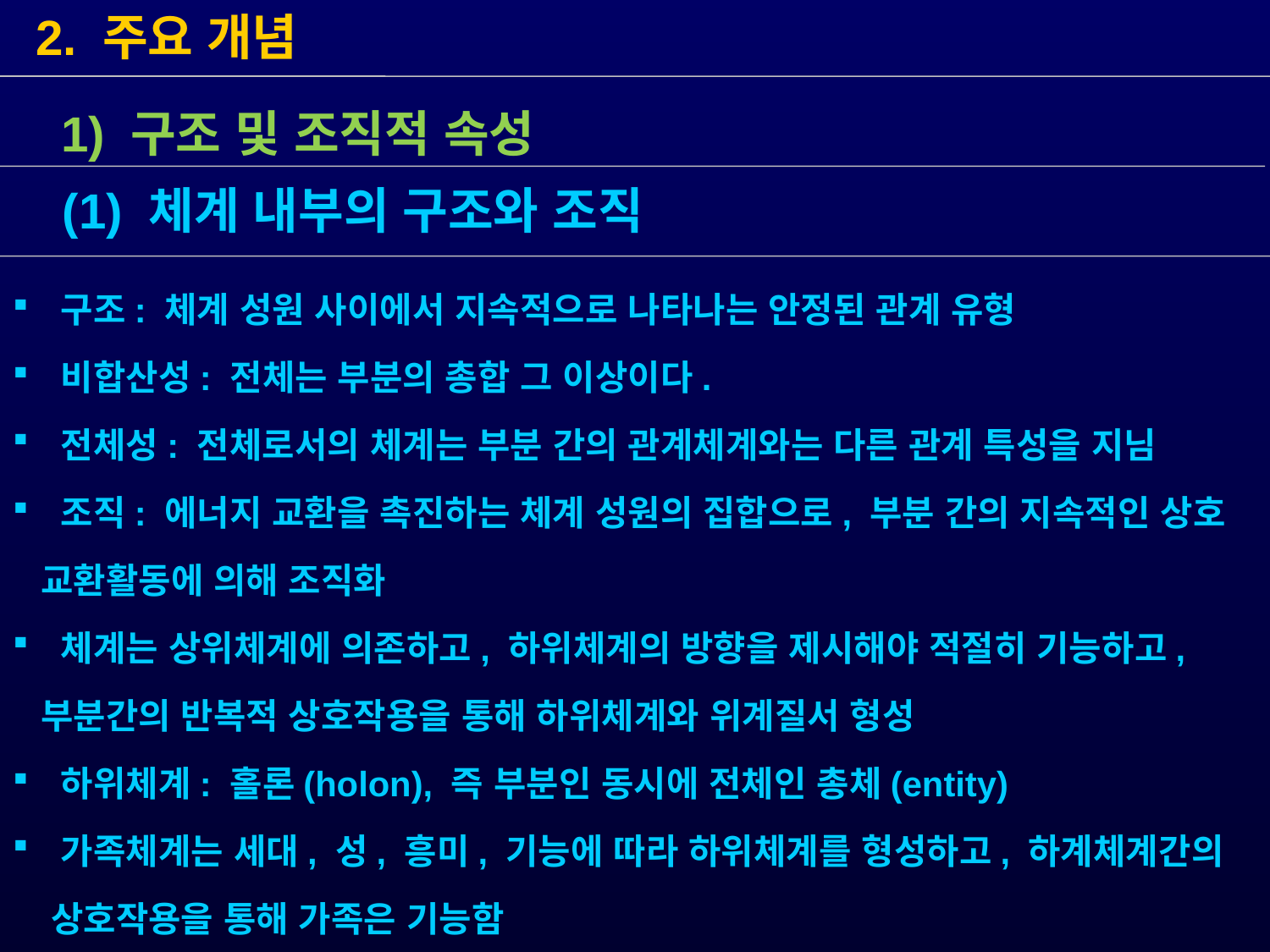

2. 주요 개념

  1) 구조 및 조직적 속성

 구조: 체계 성원 사이에서 지속적으로 나타나는 안정된 관계 유형
 비합산성: 전체는 부분의 총합 그 이상이다.
 전체성: 전체로서의 체계는 부분 간의 관계체계와는 다른 관계 특성을 지님
 조직: 에너지 교환을 촉진하는 체계 성원의 집합으로, 부분 간의 지속적인 상호
  교환활동에 의해 조직화
 체계는 상위체계에 의존하고, 하위체계의 방향을 제시해야 적절히 기능하고,
  부분간의 반복적 상호작용을 통해 하위체계와 위계질서 형성
 하위체계: 홀론(holon), 즉 부분인 동시에 전체인 총체(entity)
 가족체계는 세대, 성, 흥미, 기능에 따라 하위체계를 형성하고, 하계체계간의
   상호작용을 통해 가족은 기능함
  (1) 체계 내부의 구조와 조직